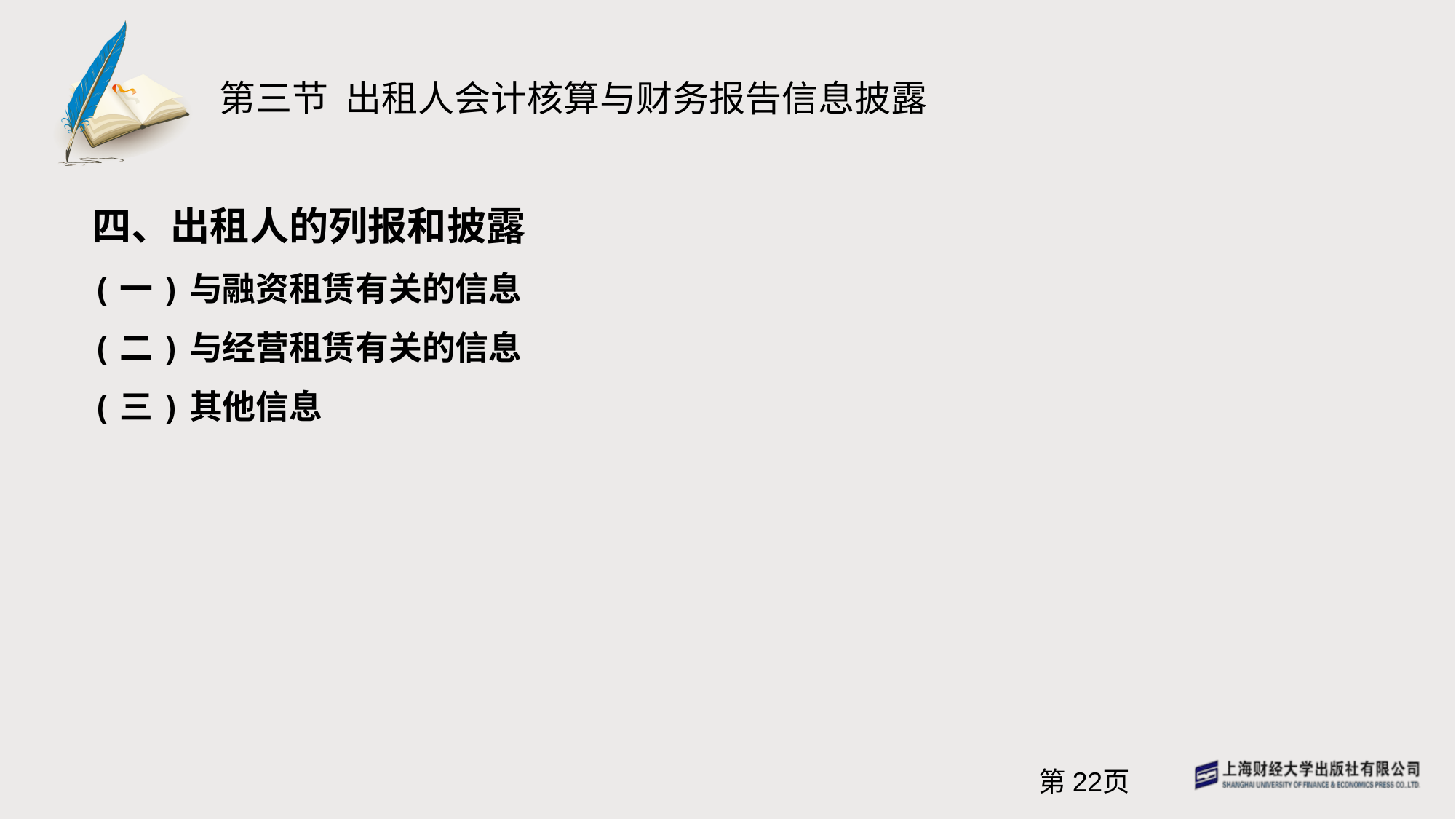

# 第三节  出租人会计核算与财务报告信息披露
四、出租人的列报和披露
(一)与融资租赁有关的信息
(二)与经营租赁有关的信息
(三)其他信息

22